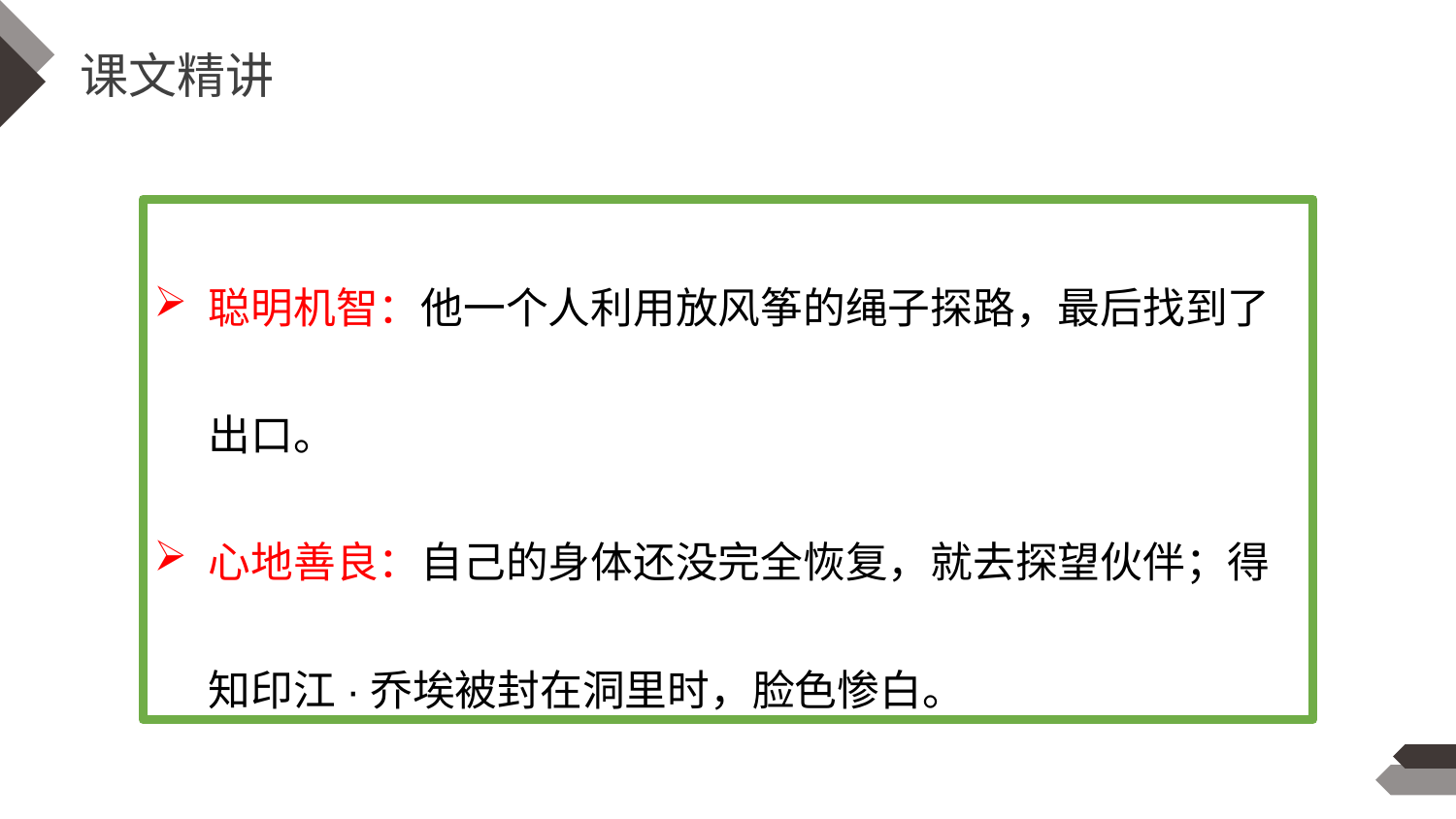

课文精讲
聪明机智：他一个人利用放风筝的绳子探路，最后找到了出口。
心地善良：自己的身体还没完全恢复，就去探望伙伴；得知印江·乔埃被封在洞里时，脸色惨白。